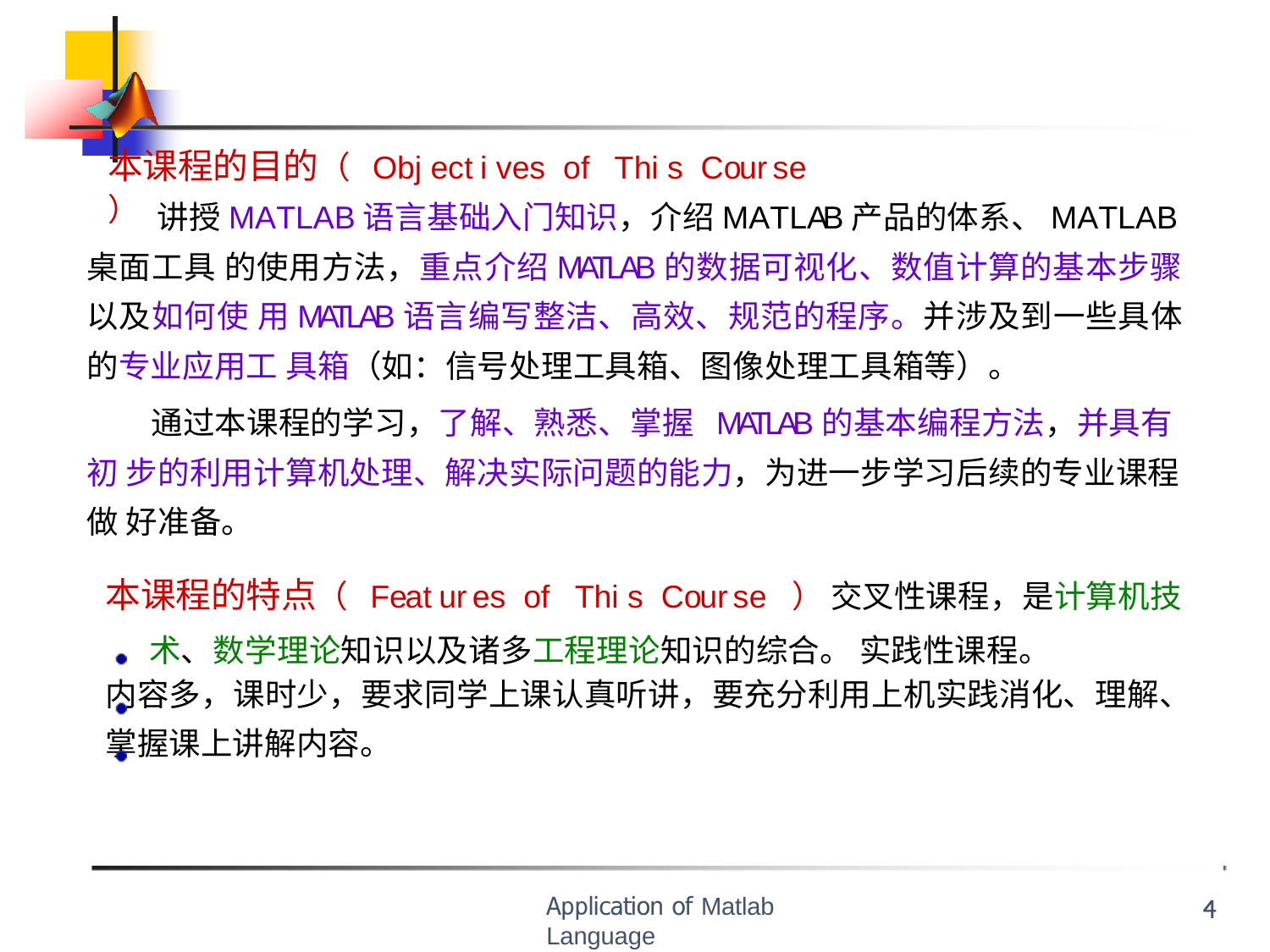

本课程的目的（  Objectives  of  This  Course  ）
讲授MATLAB语言基础入门知识，介绍MATLAB产品的体系、MATLAB桌面工具 的使用方法，重点介绍MATLAB的数据可视化、数值计算的基本步骤以及如何使 用MATLAB语言编写整洁、高效、规范的程序。并涉及到一些具体的专业应用工 具箱（如：信号处理工具箱、图像处理工具箱等）。
通过本课程的学习，了解、熟悉、掌握  MATLAB的基本编程方法，并具有初 步的利用计算机处理、解决实际问题的能力，为进一步学习后续的专业课程做 好准备。

本课程的特点（  Features  of  This  Course  ） 交叉性课程，是计算机技术、数学理论知识以及诸多工程理论知识的综合。 实践性课程。
内容多，课时少，要求同学上课认真听讲，要充分利用上机实践消化、理解、

掌握课上讲解内容。

Application of Matlab Language
4